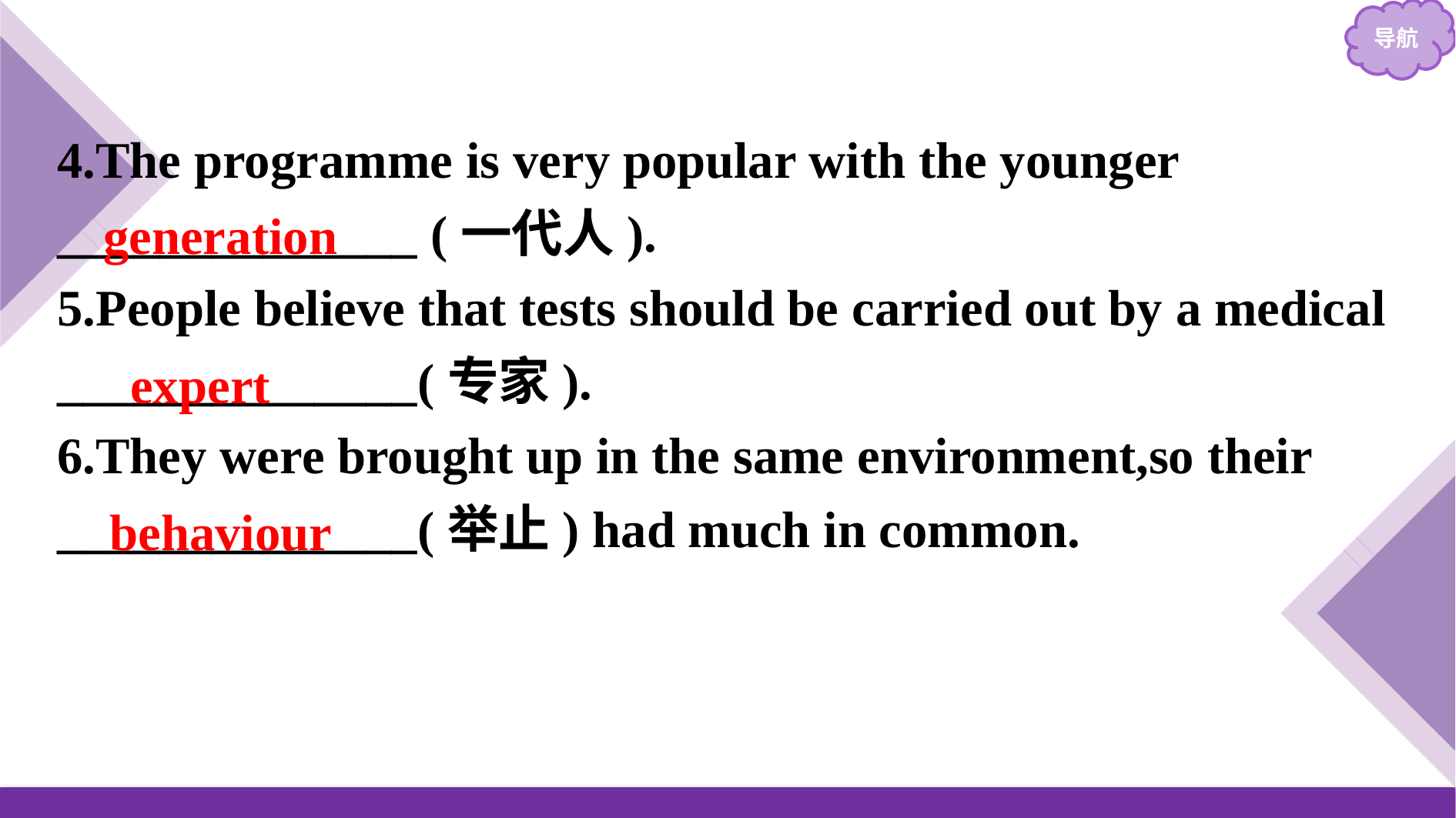

4.The programme is very popular with the younger ______________ (一代人).
5.People believe that tests should be carried out by a medical ______________(专家).
6.They were brought up in the same environment,so their ______________(举止) had much in common.
generation
expert
behaviour